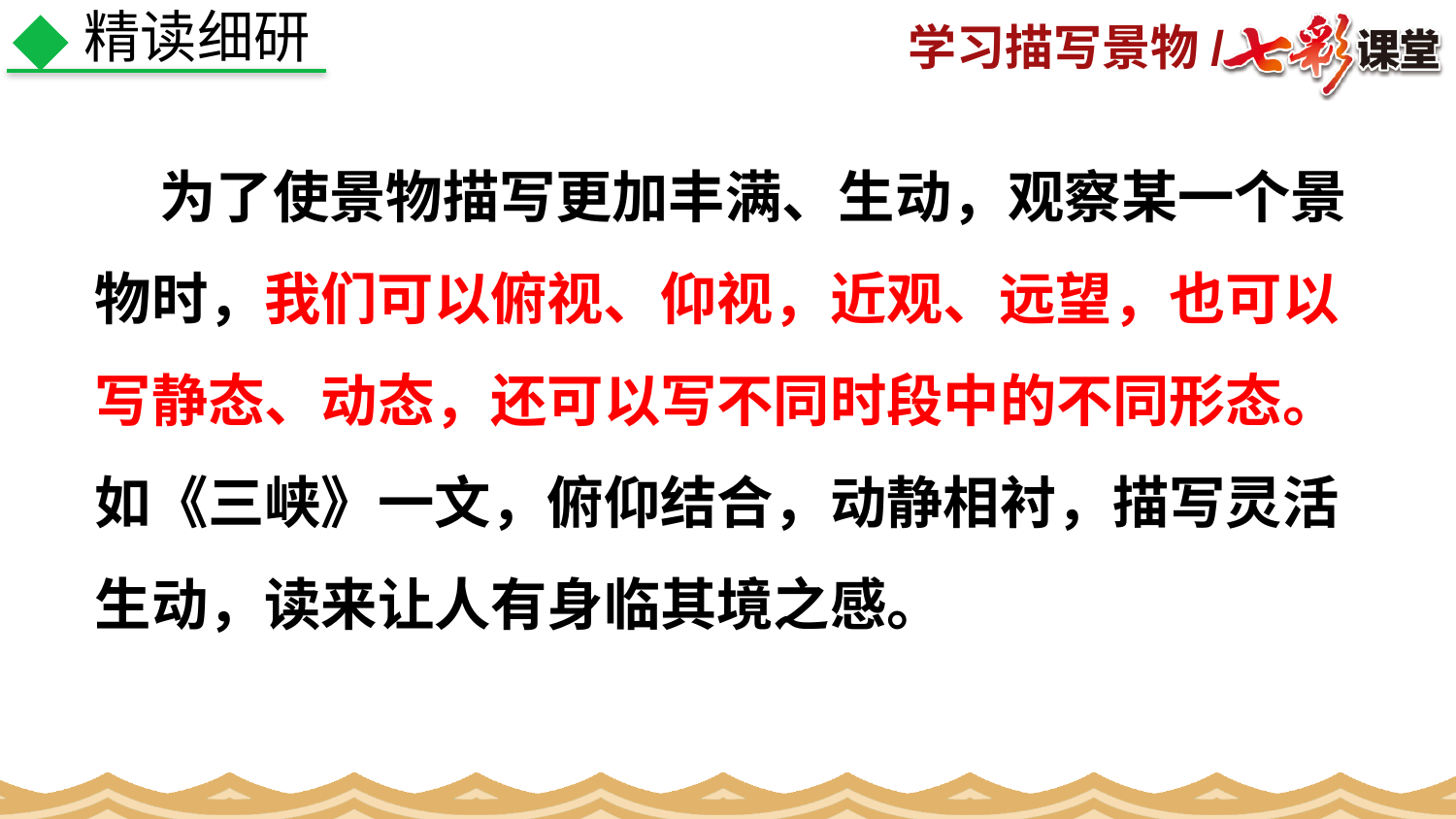

精读细研

    为了使景物描写更加丰满、生动，观察某一个景物时，我们可以俯视、仰视，近观、远望，也可以写静态、动态，还可以写不同时段中的不同形态。如《三峡》一文，俯仰结合，动静相衬，描写灵活生动，读来让人有身临其境之感。